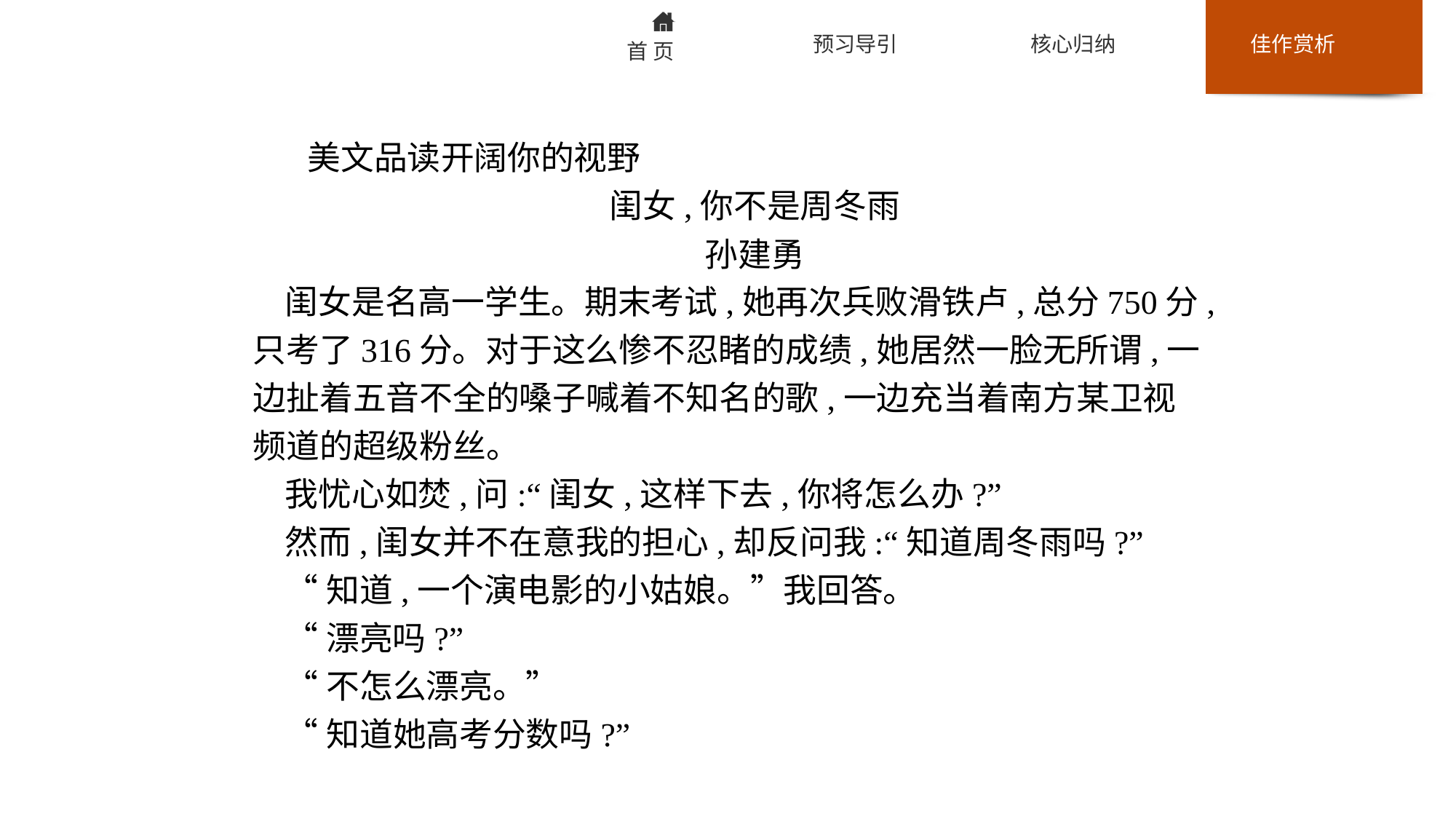

美文品读开阔你的视野
闺女,你不是周冬雨
孙建勇
闺女是名高一学生。期末考试,她再次兵败滑铁卢,总分750分,只考了316分。对于这么惨不忍睹的成绩,她居然一脸无所谓,一边扯着五音不全的嗓子喊着不知名的歌,一边充当着南方某卫视频道的超级粉丝。
我忧心如焚,问:“闺女,这样下去,你将怎么办?”
然而,闺女并不在意我的担心,却反问我:“知道周冬雨吗?”
“知道,一个演电影的小姑娘。”我回答。
“漂亮吗?”
“不怎么漂亮。”
“知道她高考分数吗?”